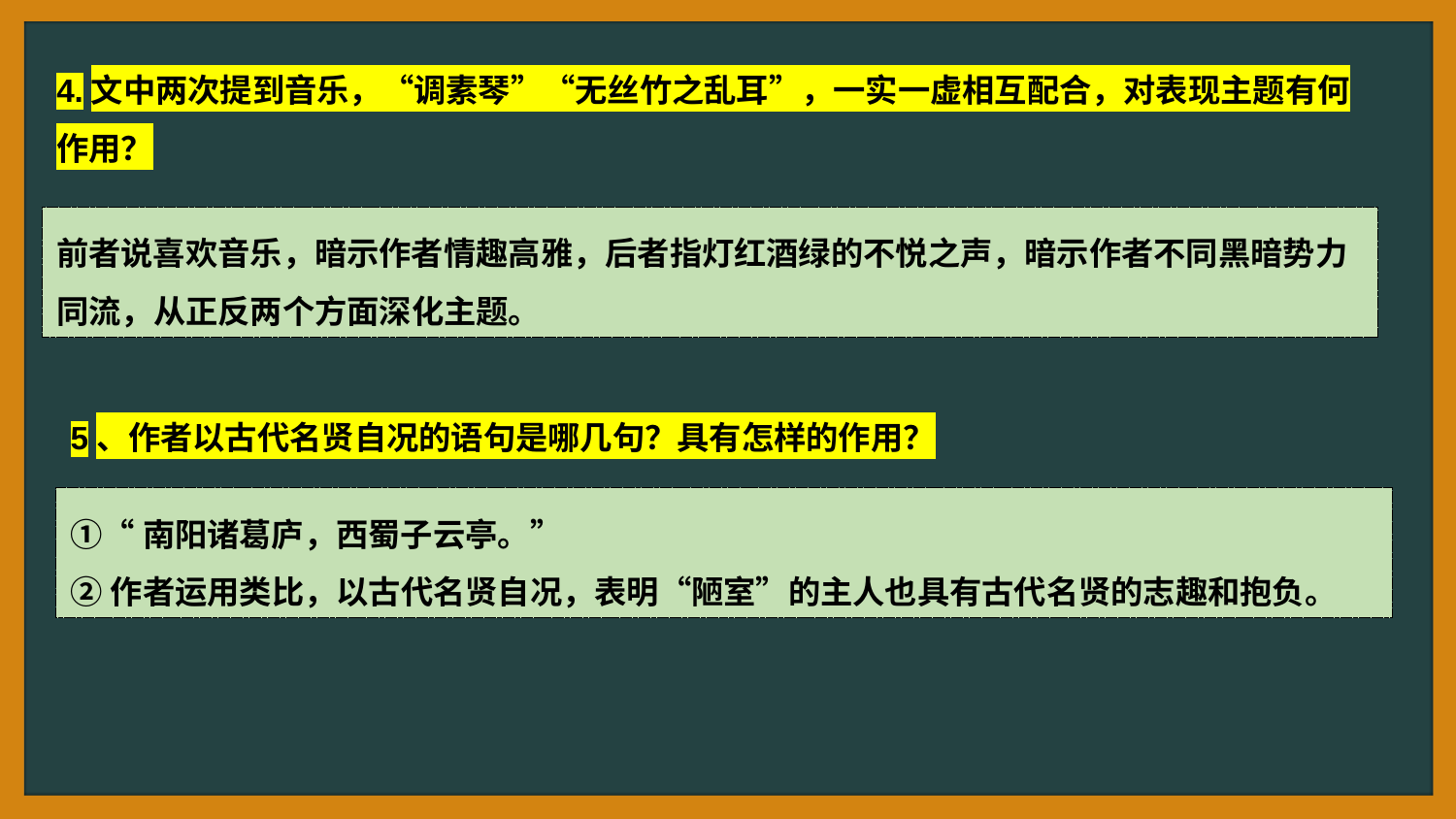

4.文中两次提到音乐，“调素琴”“无丝竹之乱耳”，一实一虚相互配合，对表现主题有何作用？
前者说喜欢音乐，暗示作者情趣高雅，后者指灯红酒绿的不悦之声，暗示作者不同黑暗势力同流，从正反两个方面深化主题。
5、作者以古代名贤自况的语句是哪几句？具有怎样的作用？
①“南阳诸葛庐，西蜀子云亭。”
②作者运用类比，以古代名贤自况，表明“陋室”的主人也具有古代名贤的志趣和抱负。